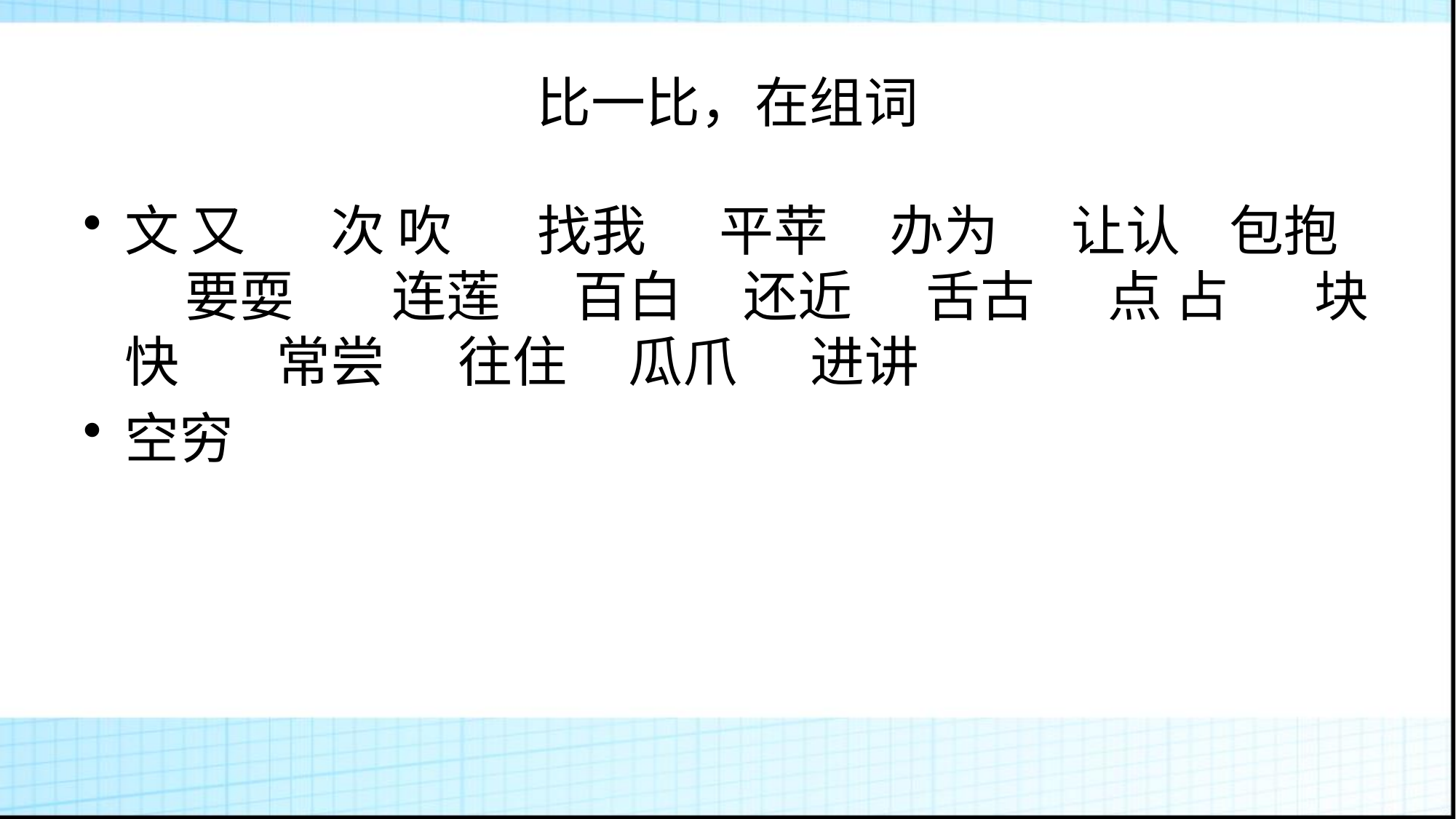

# 比一比，在组词
文 又       次 吹       找我      平苹     办为      让认    包抱        要耍        连莲      百白     还近      舌古      点 占       块快        常尝      往住     瓜爪      进讲
空穷